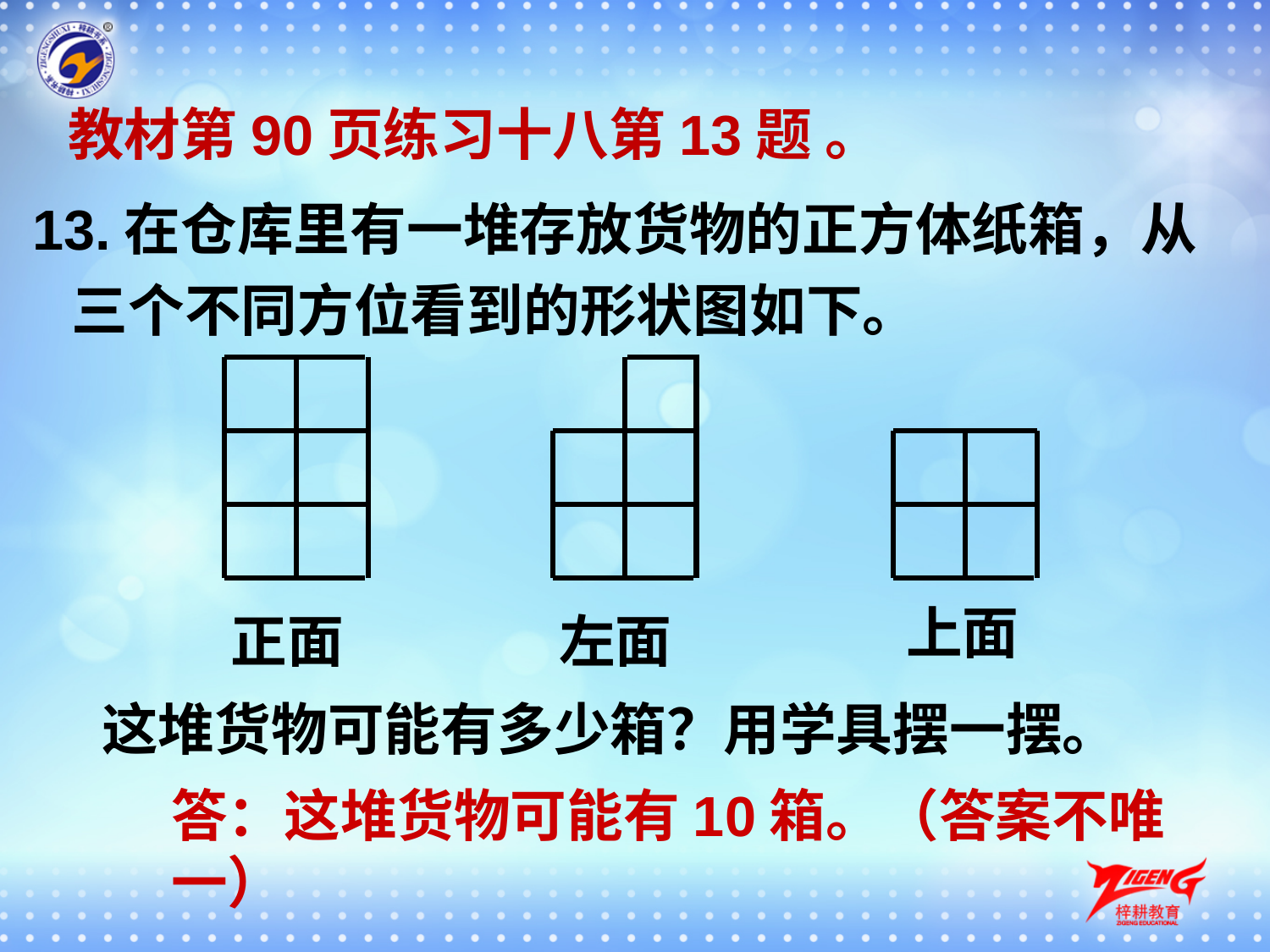

教材第90页练习十八第13题 。
13.在仓库里有一堆存放货物的正方体纸箱，从
  三个不同方位看到的形状图如下。
上面
正面
左面
这堆货物可能有多少箱？用学具摆一摆。
答：这堆货物可能有10箱。（答案不唯一）